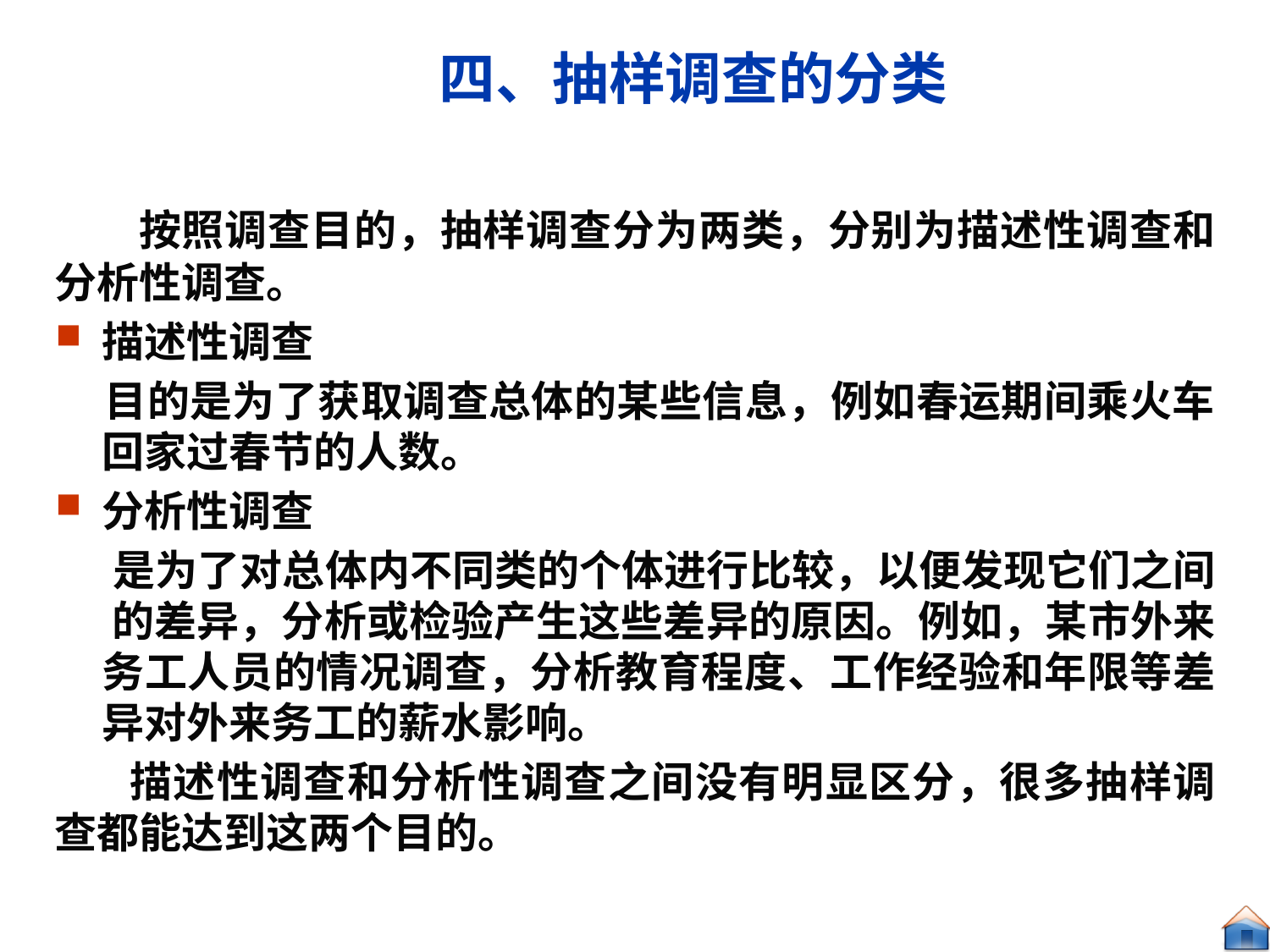

# 四、抽样调查的分类
      按照调查目的，抽样调查分为两类，分别为描述性调查和分析性调查。
描述性调查
    目的是为了获取调查总体的某些信息，例如春运期间乘火车回家过春节的人数。
分析性调查
     是为了对总体内不同类的个体进行比较，以便发现它们之间  的差异，分析或检验产生这些差异的原因。例如，某市外来务工人员的情况调查，分析教育程度、工作经验和年限等差异对外来务工的薪水影响。
      描述性调查和分析性调查之间没有明显区分，很多抽样调查都能达到这两个目的。